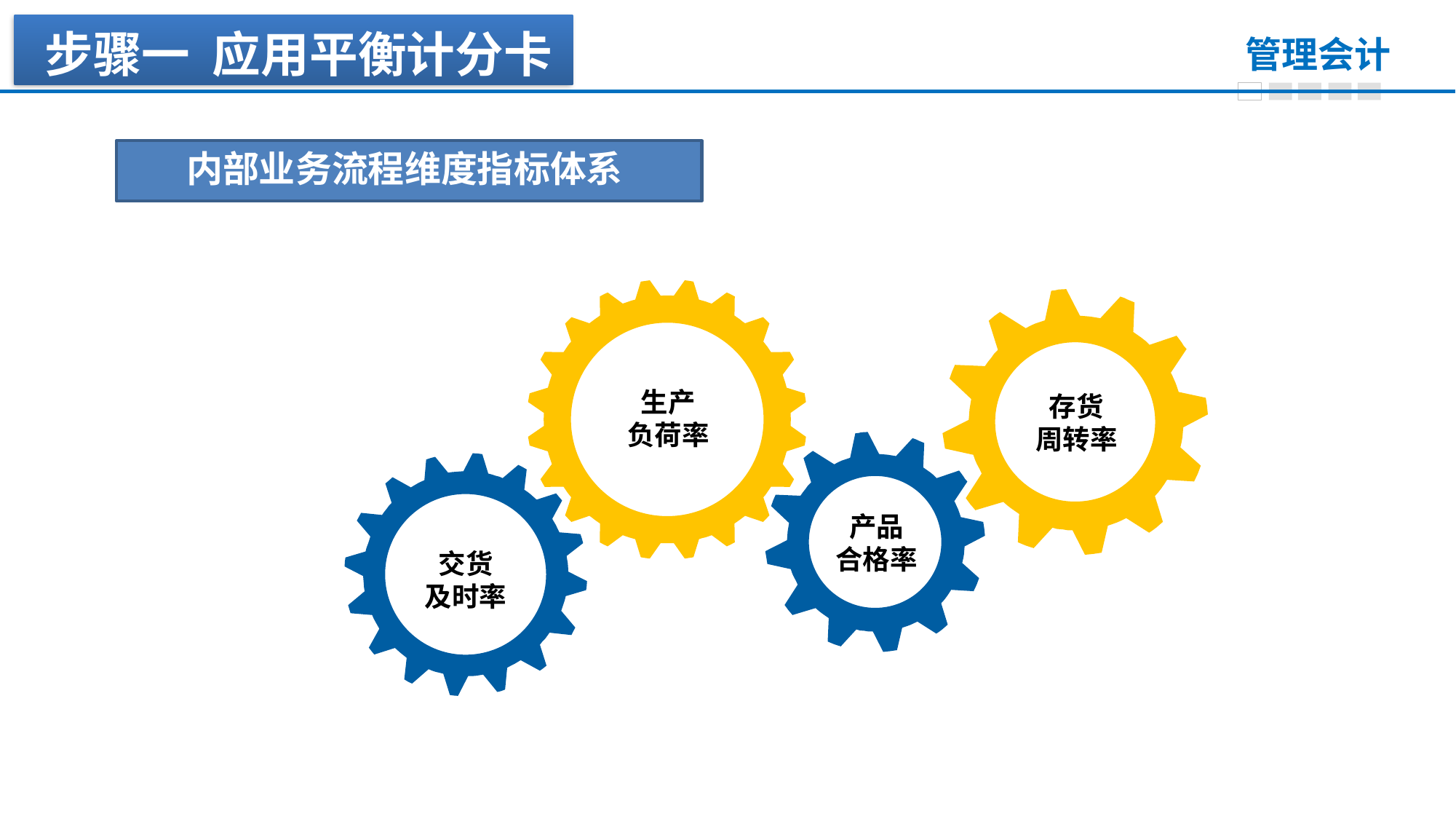

步骤一  应用平衡计分卡
内部业务流程维度指标体系

生产
负荷率
存货
周转率

产品
合格率
交货
及时率